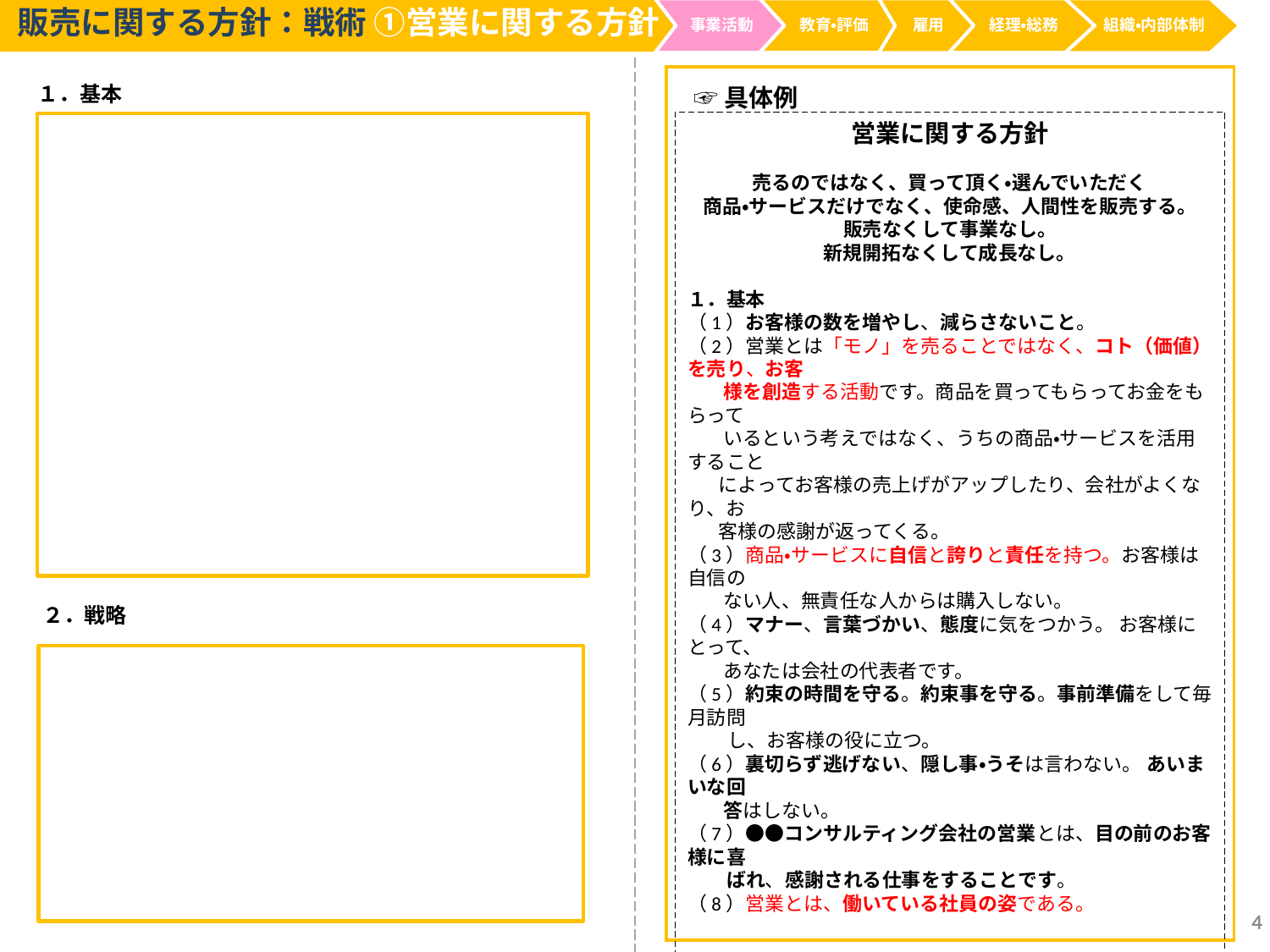

販売に関する方針：戦術 ①営業に関する方針
事業活動
経理・総務
教育・評価
雇用
組織・内部体制

１．基本
☞具体例
営業に関する方針

売るのではなく、買って頂く・選んでいただく
商品・サービスだけでなく、使命感、人間性を販売する。
販売なくして事業なし。
新規開拓なくして成長なし。

１．基本
（1）お客様の数を増やし、減らさないこと。
（2）営業とは「モノ」を売ることではなく、コト（価値）を売り、お客
       様を創造する活動です。商品を買ってもらってお金をもらって
       いるという考えではなく、うちの商品・サービスを活用すること
      によってお客様の売上げがアップしたり、会社がよくなり、お
      客様の感謝が返ってくる。
（3）商品・サービスに自信と誇りと責任を持つ。お客様は自信の
       ない人、無責任な人からは購入しない。
（4）マナー、言葉づかい、態度に気をつかう。 お客様にとって、
       あなたは会社の代表者です。
（5）約束の時間を守る。約束事を守る。事前準備をして毎月訪問
        し、お客様の役に立つ。
（6）裏切らず逃げない、隠し事・うそは言わない。 あいまいな回
       答はしない。
（7）●●コンサルティング会社の営業とは、目の前のお客様に喜
　　ばれ、感謝される仕事をすることです。
（8）営業とは、働いている社員の姿である。

２．戦略
（1）月次顧問料を頂けるお客様を増やす。掛け算の商品を買っ
       て頂く。売上が毎年安定します。新規開拓は売上が上のせさ
       れる。
（2）月次顧客契約のお客様に掛け算の商品と足し算の商品を
       買って頂く。

２．戦略

4
4
4